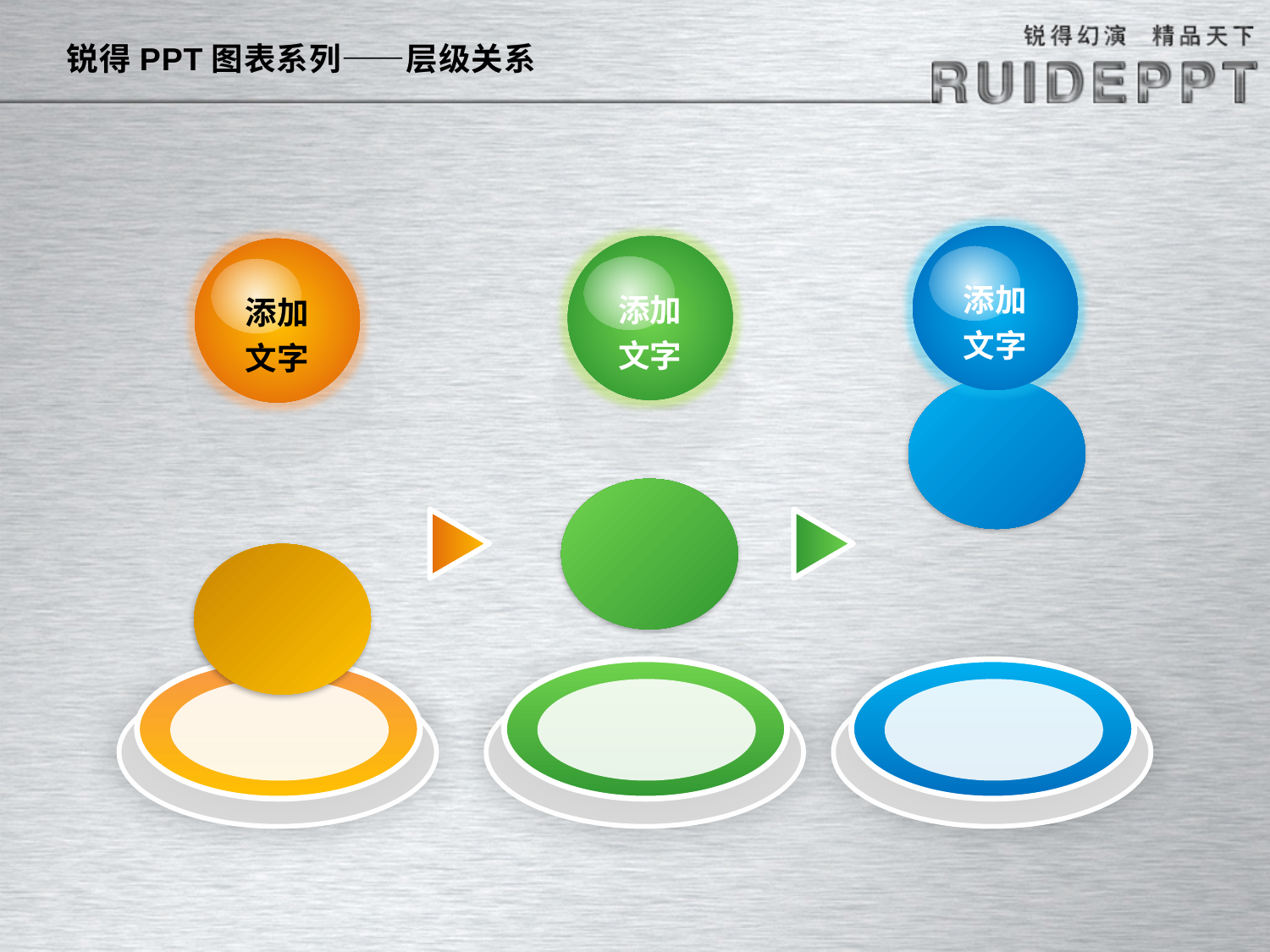

锐得PPT图表系列——层级关系

添加
文字

添加
文字

添加
文字

锐得PPT炫彩立体图表
 www.ruideppt.net